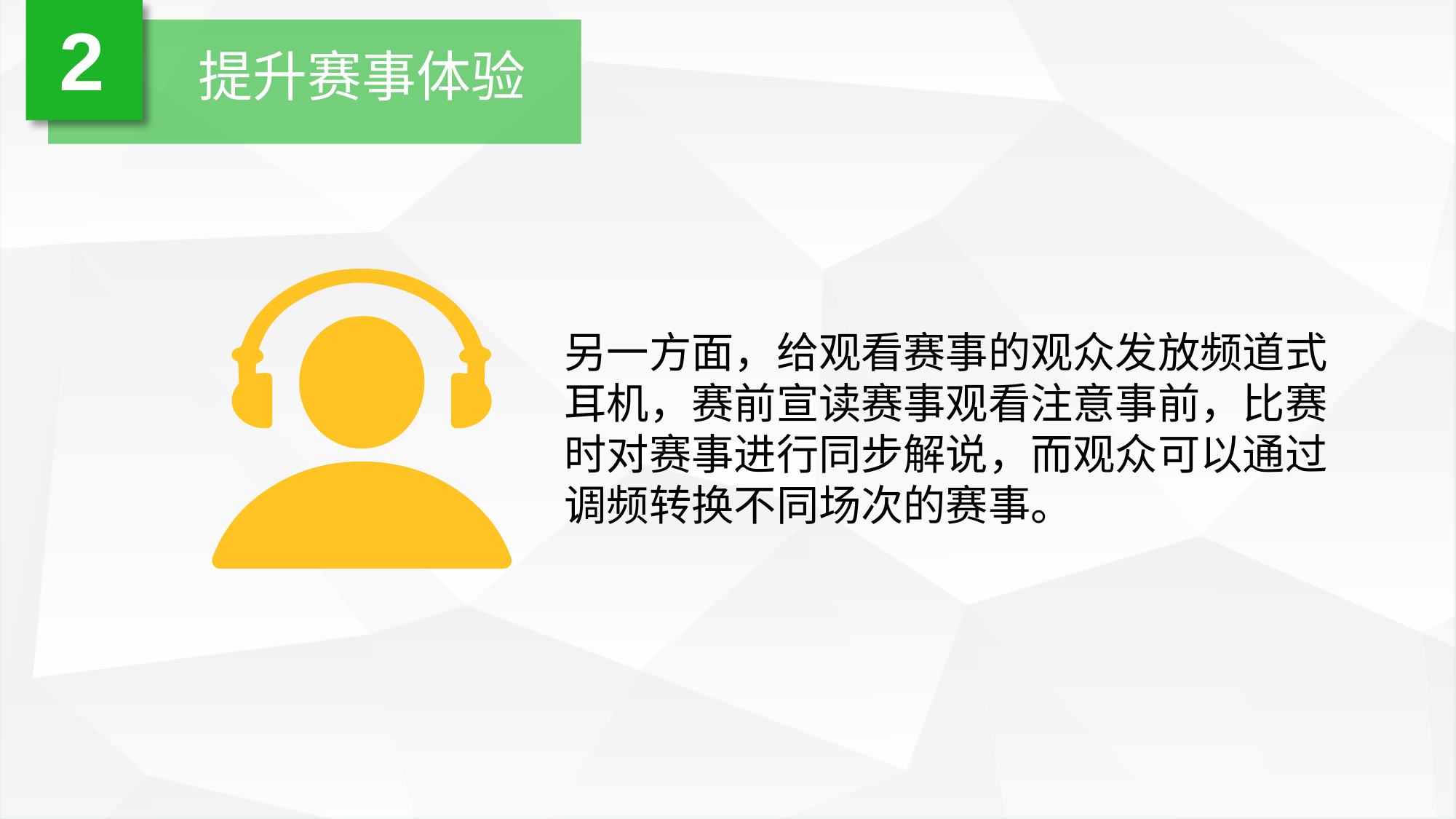

2

提升赛事体验

另一方面，给观看赛事的观众发放频道式耳机，赛前宣读赛事观看注意事前，比赛时对赛事进行同步解说，而观众可以通过调频转换不同场次的赛事。